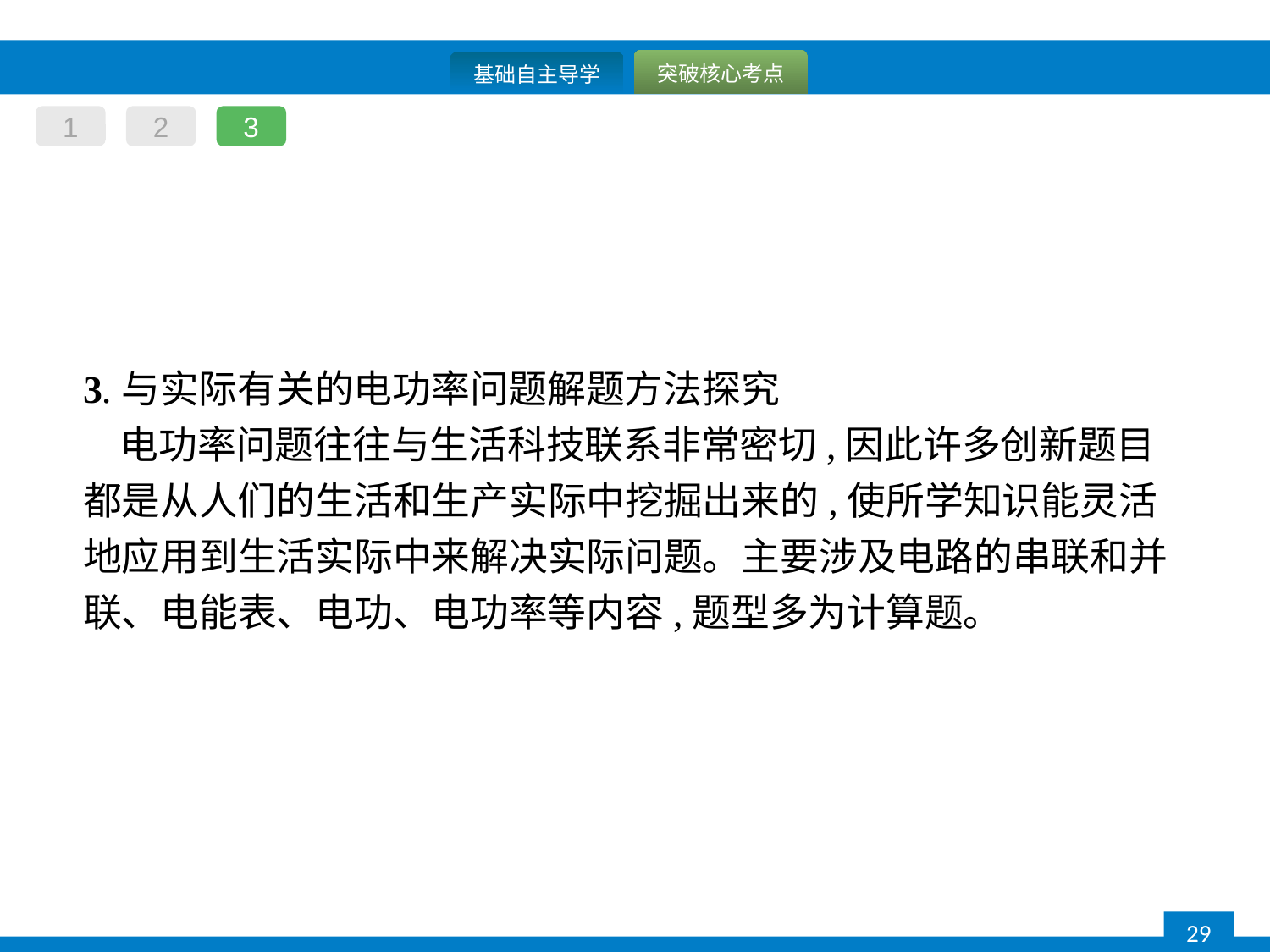

1
2
3
3.与实际有关的电功率问题解题方法探究
电功率问题往往与生活科技联系非常密切,因此许多创新题目都是从人们的生活和生产实际中挖掘出来的,使所学知识能灵活地应用到生活实际中来解决实际问题。主要涉及电路的串联和并联、电能表、电功、电功率等内容,题型多为计算题。